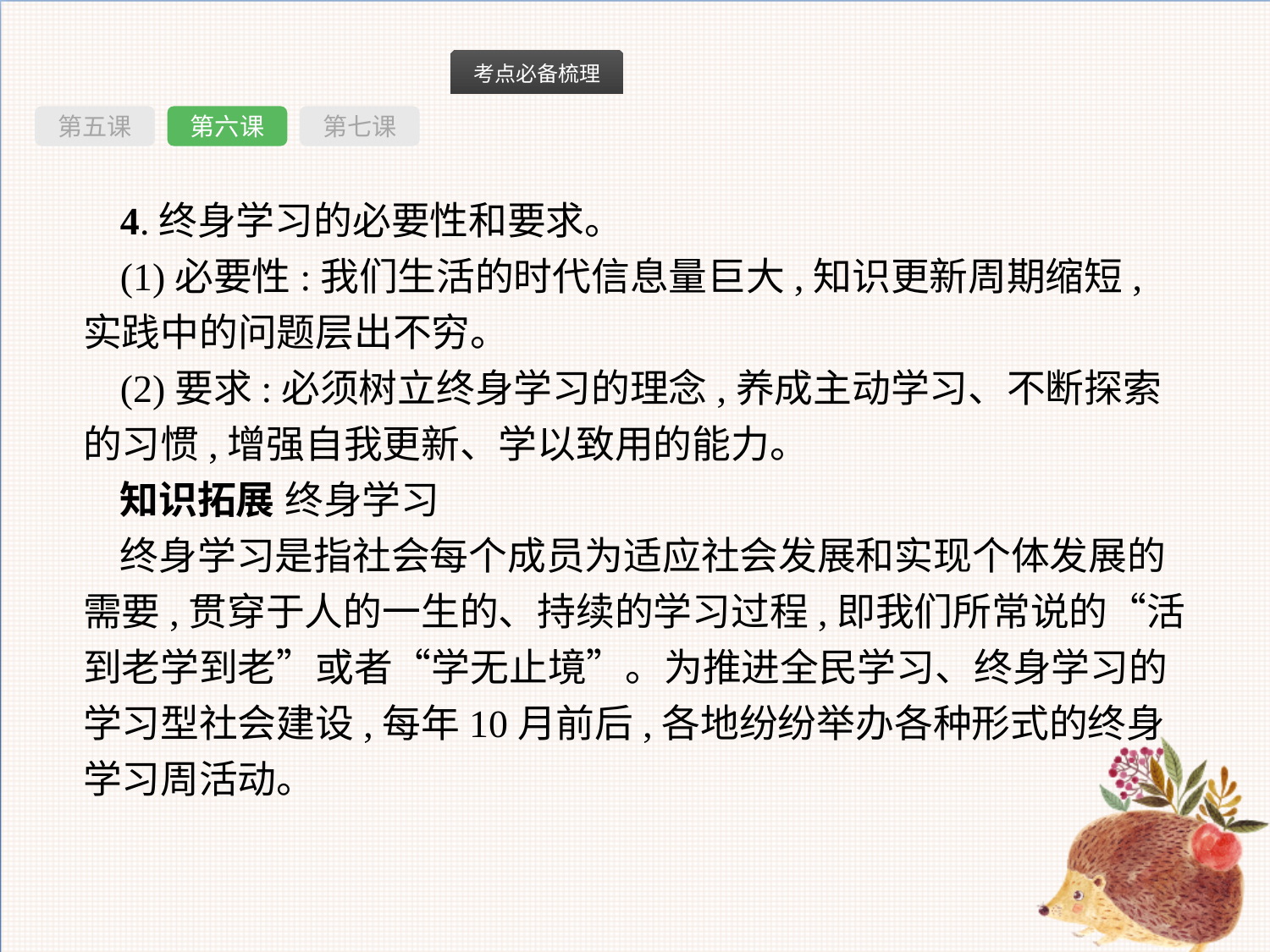

第五课
第六课
第七课
4.终身学习的必要性和要求。
(1)必要性:我们生活的时代信息量巨大,知识更新周期缩短,实践中的问题层出不穷。
(2)要求:必须树立终身学习的理念,养成主动学习、不断探索的习惯,增强自我更新、学以致用的能力。
知识拓展 终身学习
终身学习是指社会每个成员为适应社会发展和实现个体发展的需要,贯穿于人的一生的、持续的学习过程,即我们所常说的“活到老学到老”或者“学无止境”。为推进全民学习、终身学习的学习型社会建设,每年10月前后,各地纷纷举办各种形式的终身学习周活动。